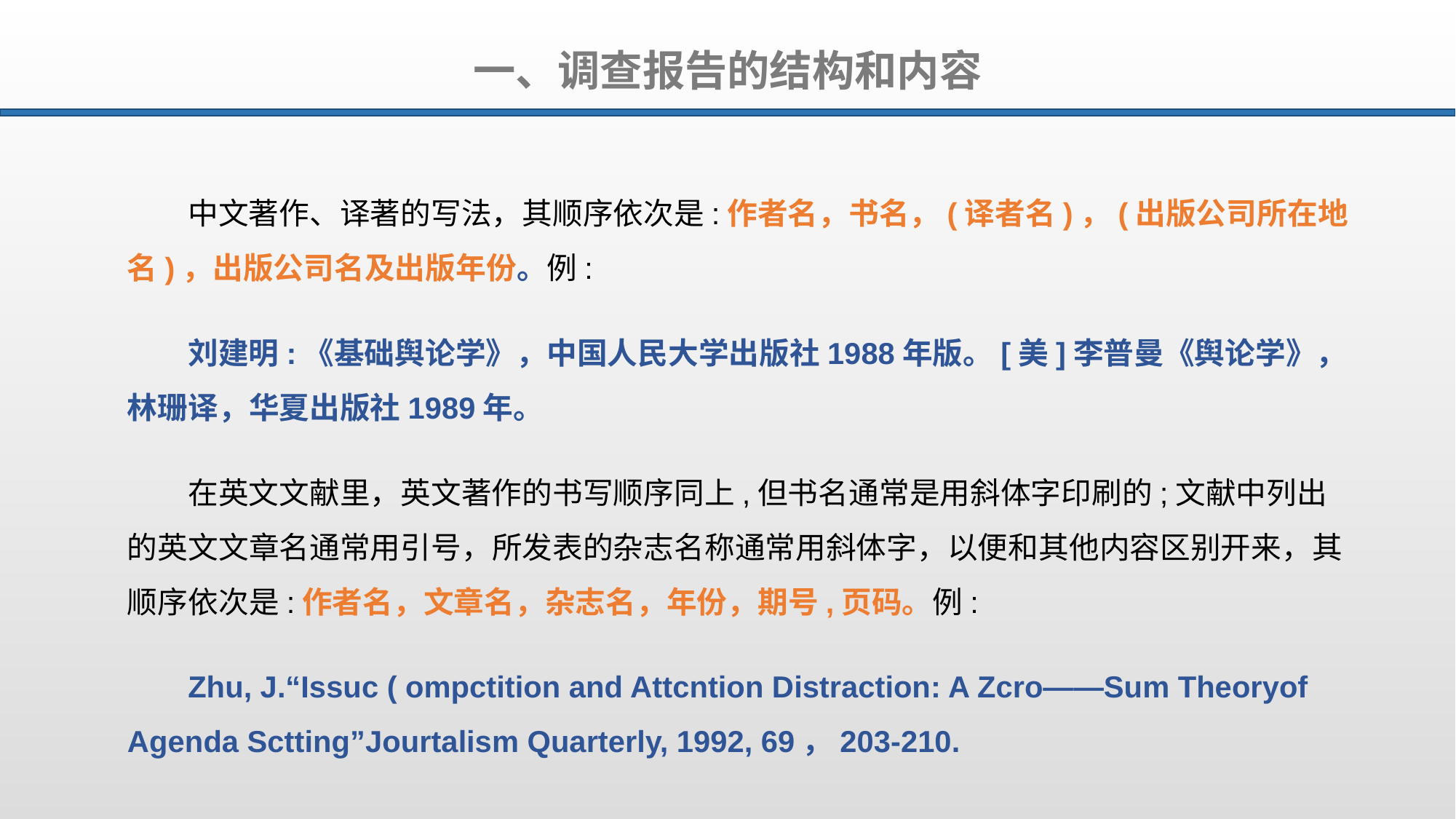

一、调查报告的结构和内容

中文著作、译著的写法，其顺序依次是:作者名，书名，(译者名)，(出版公司所在地名)，出版公司名及出版年份。例:
刘建明:《基础舆论学》，中国人民大学出版社1988年版。[美]李普曼《舆论学》，林珊译，华夏出版社1989年。
在英文文献里，英文著作的书写顺序同上,但书名通常是用斜体字印刷的;文献中列出的英文文章名通常用引号，所发表的杂志名称通常用斜体字，以便和其他内容区别开来，其顺序依次是:作者名，文章名，杂志名，年份，期号,页码。例:
Zhu, J.“Issuc ( ompctition and Attcntion Distraction: A Zcro——Sum Theoryof Agenda Sctting”Jourtalism Quarterly, 1992, 69，203-210.